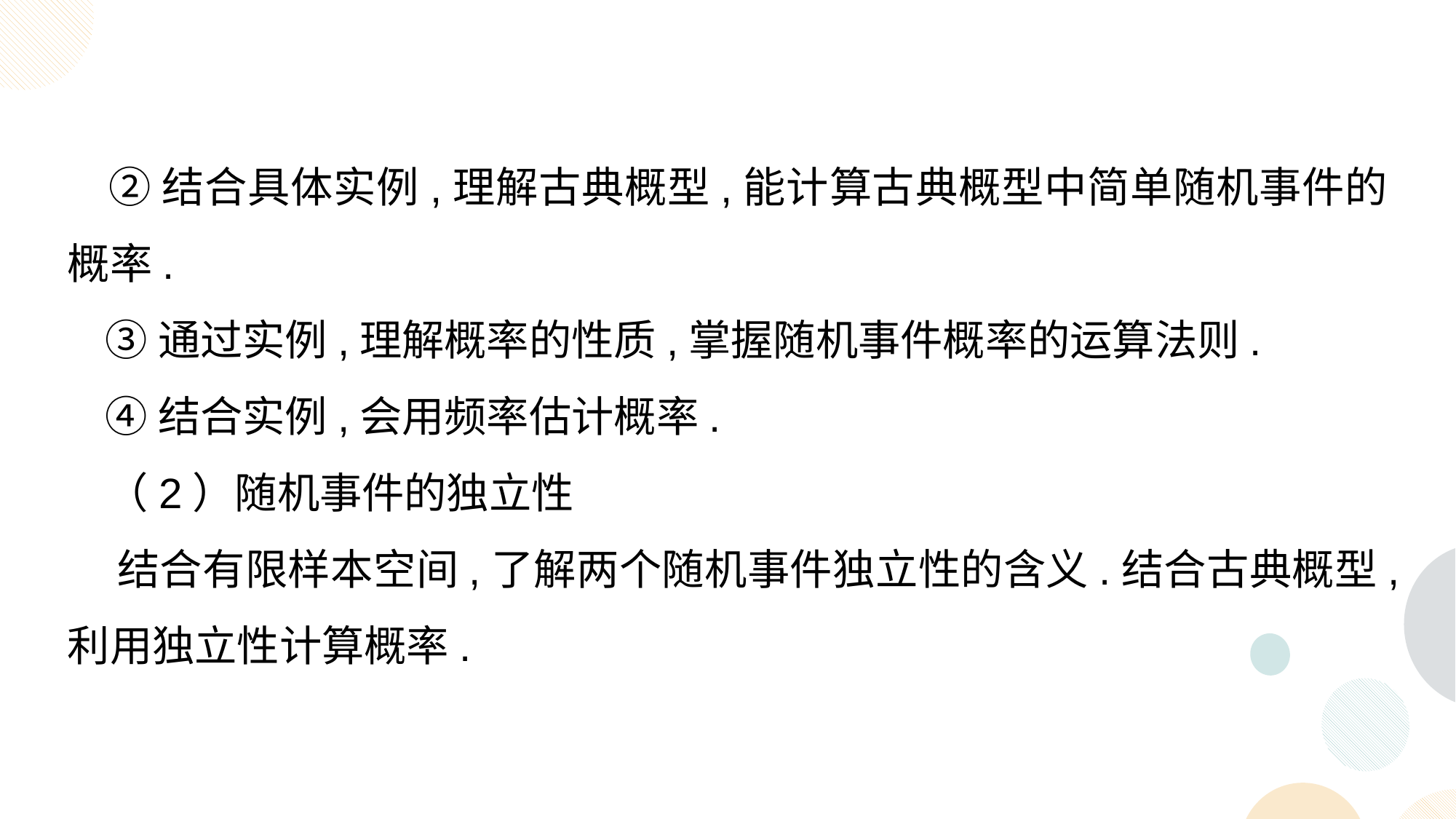

②结合具体实例,理解古典概型,能计算古典概型中简单随机事件的概率.
    ③通过实例,理解概率的性质,掌握随机事件概率的运算法则.
    ④结合实例,会用频率估计概率.
   （2）随机事件的独立性
    结合有限样本空间,了解两个随机事件独立性的含义.结合古典概型,利用独立性计算概率.